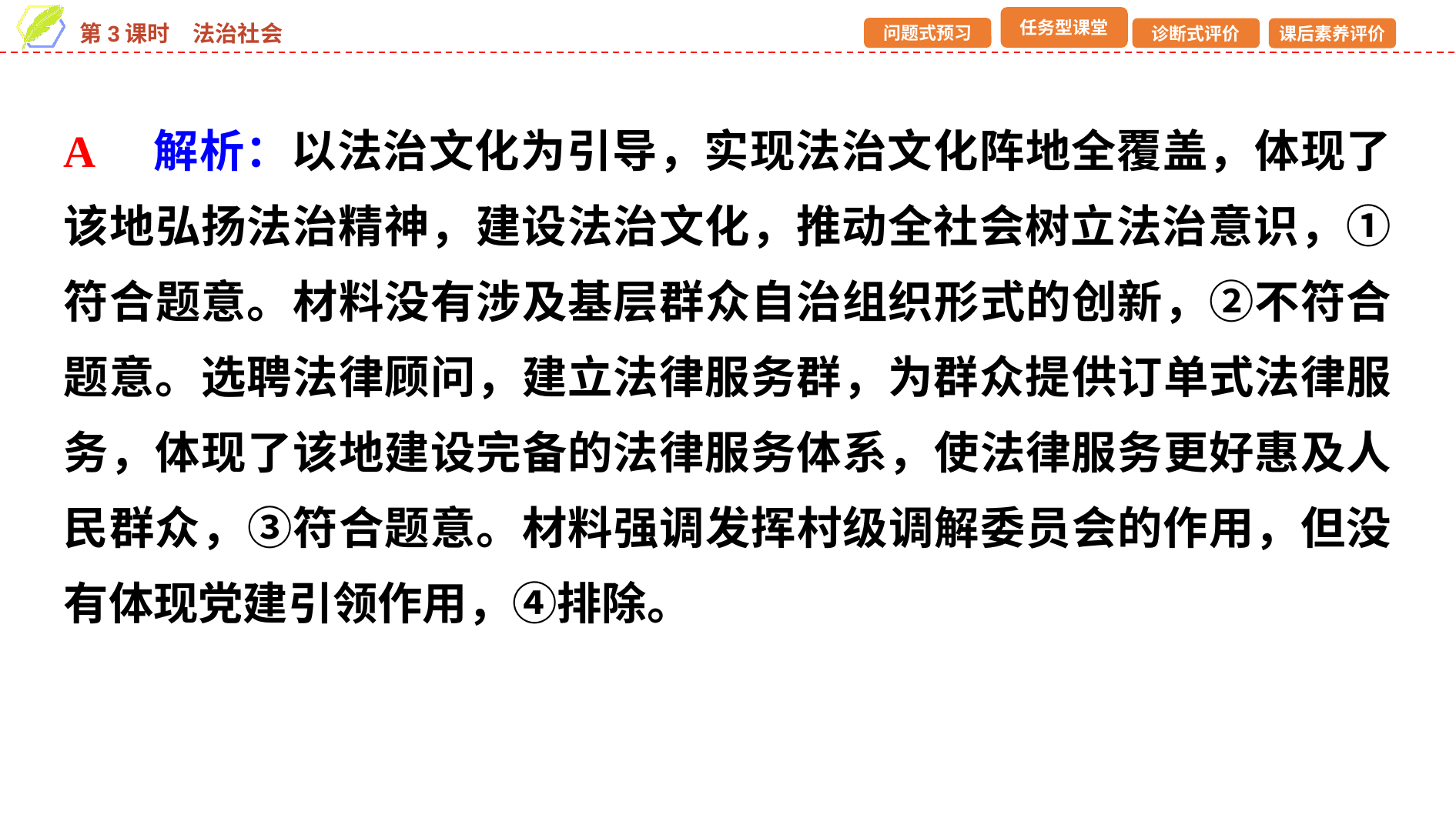

A　解析：以法治文化为引导，实现法治文化阵地全覆盖，体现了该地弘扬法治精神，建设法治文化，推动全社会树立法治意识，①符合题意。材料没有涉及基层群众自治组织形式的创新，②不符合题意。选聘法律顾问，建立法律服务群，为群众提供订单式法律服务，体现了该地建设完备的法律服务体系，使法律服务更好惠及人民群众，③符合题意。材料强调发挥村级调解委员会的作用，但没有体现党建引领作用，④排除。